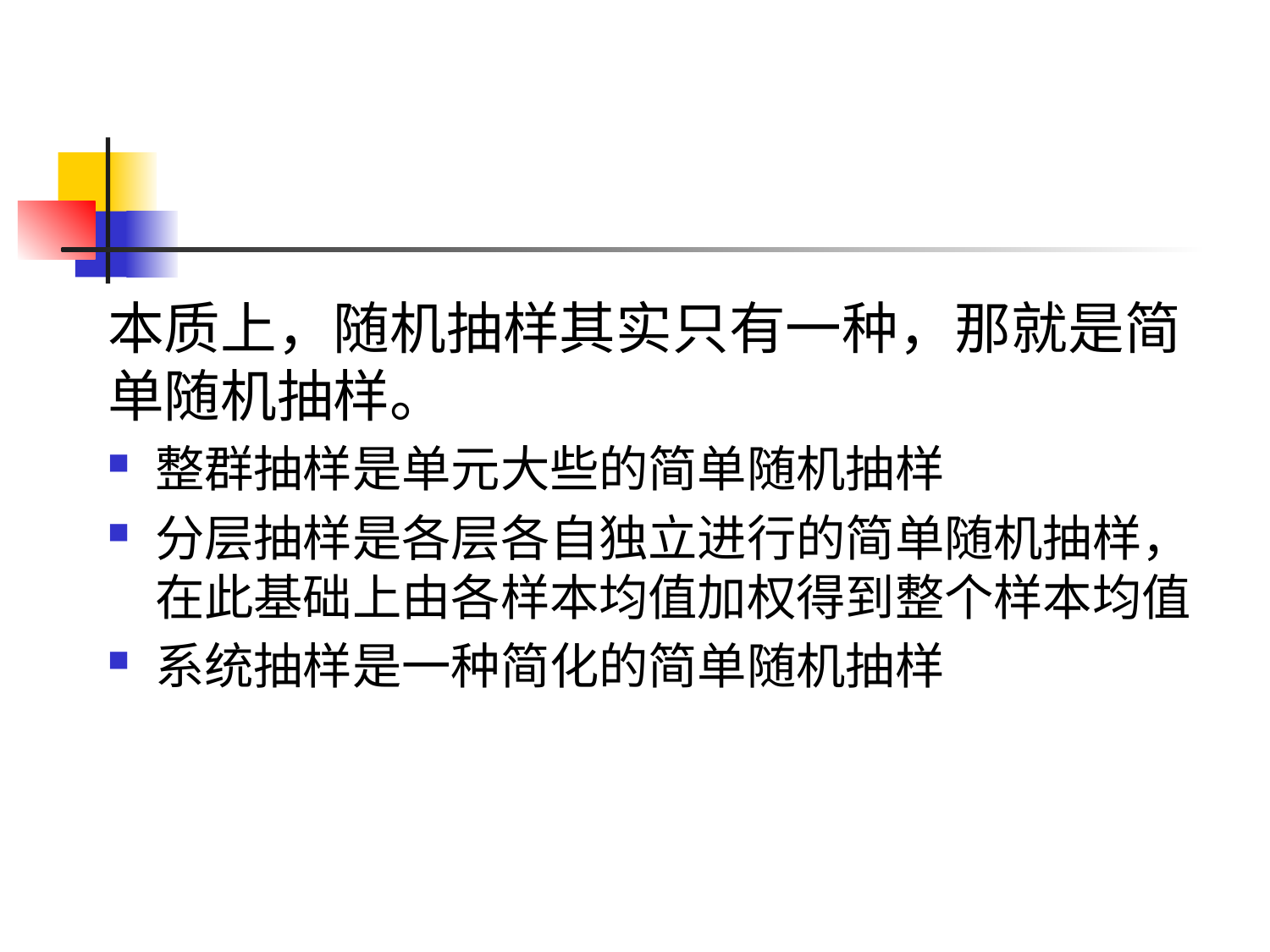

本质上，随机抽样其实只有一种，那就是简单随机抽样。
整群抽样是单元大些的简单随机抽样
分层抽样是各层各自独立进行的简单随机抽样，在此基础上由各样本均值加权得到整个样本均值
系统抽样是一种简化的简单随机抽样